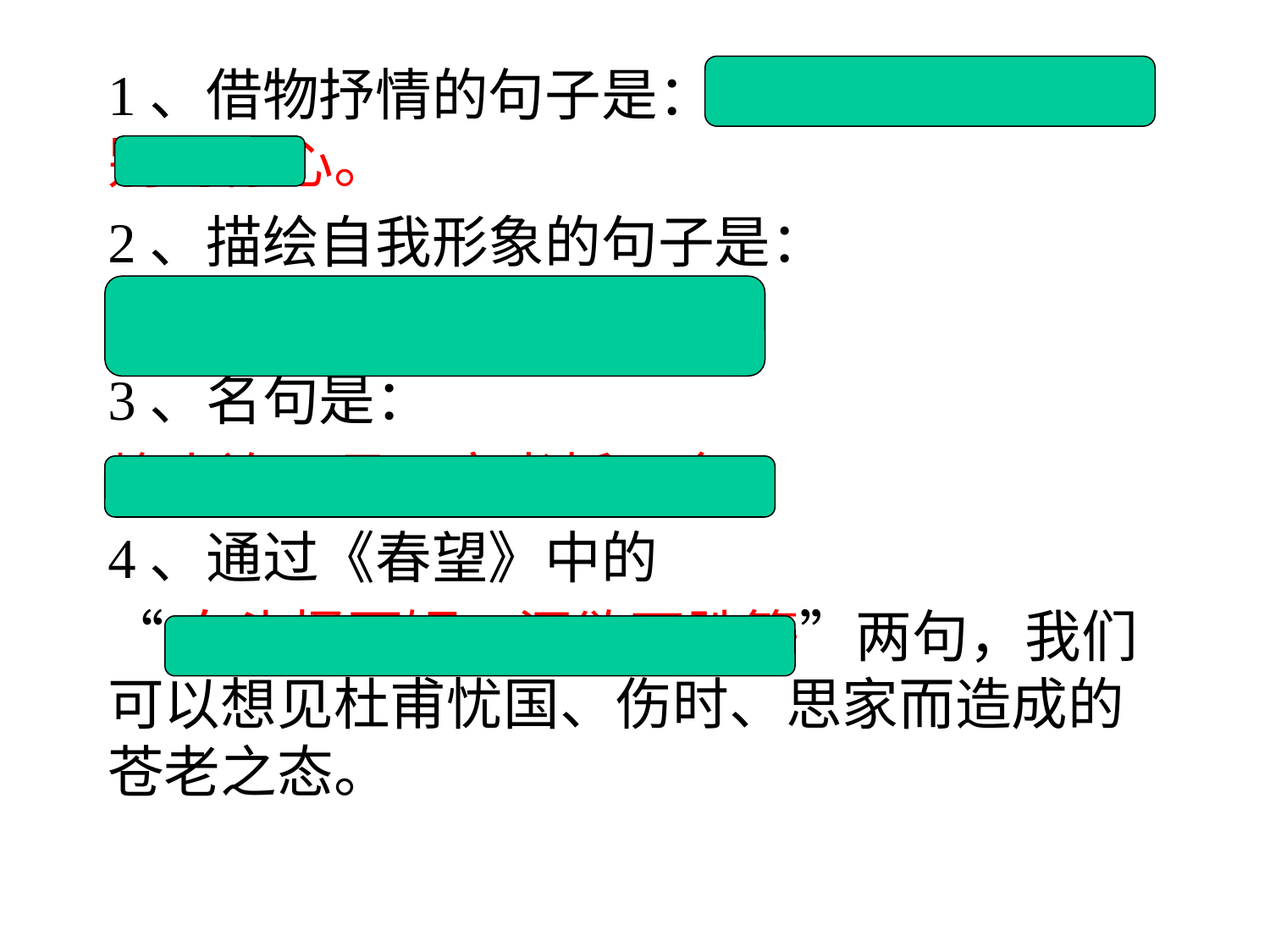

1、借物抒情的句子是：感时花溅泪，恨别鸟惊心。
2、描绘自我形象的句子是：
白头搔更短，浑欲不胜簪。
3、名句是：
烽火连三月，家书抵万金。
4、通过《春望》中的
“白头搔更短，浑欲不胜簪”两句，我们可以想见杜甫忧国、伤时、思家而造成的苍老之态。